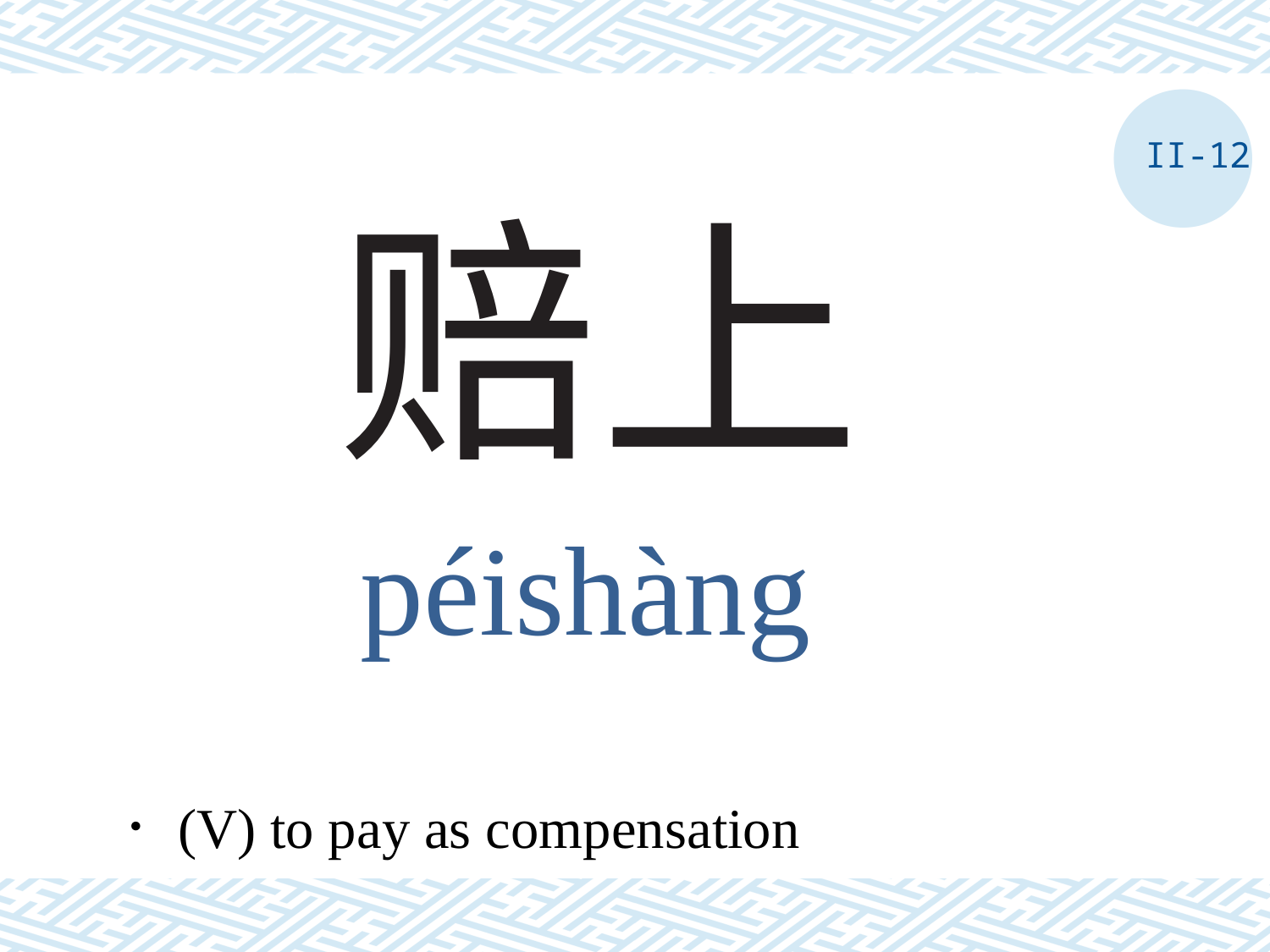

II-12

# 赔上
péishàng
．(V) to pay as compensation